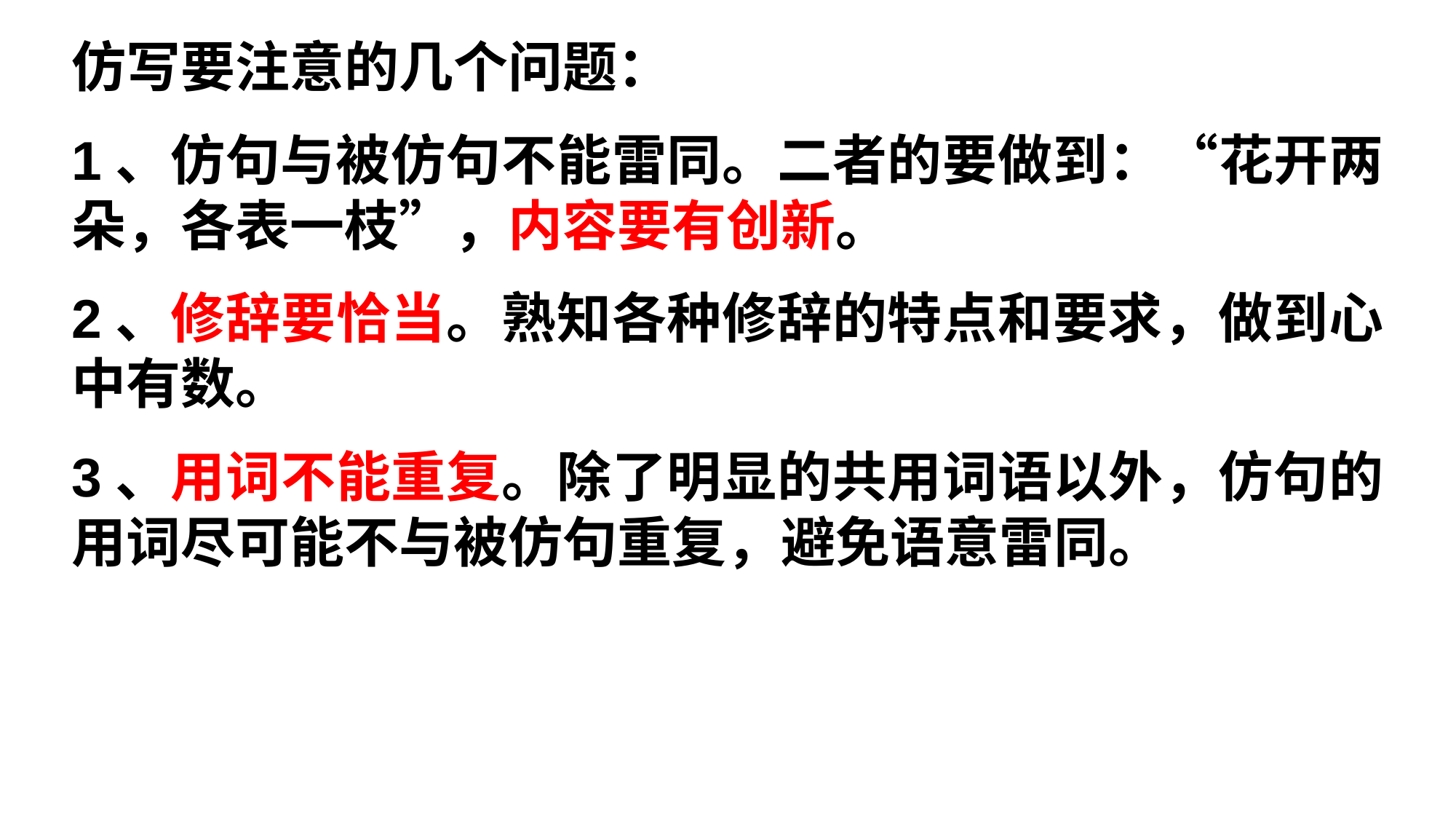

仿写要注意的几个问题：
1、仿句与被仿句不能雷同。二者的要做到：“花开两朵，各表一枝”，内容要有创新。
2、修辞要恰当。熟知各种修辞的特点和要求，做到心中有数。
3、用词不能重复。除了明显的共用词语以外，仿句的用词尽可能不与被仿句重复，避免语意雷同。